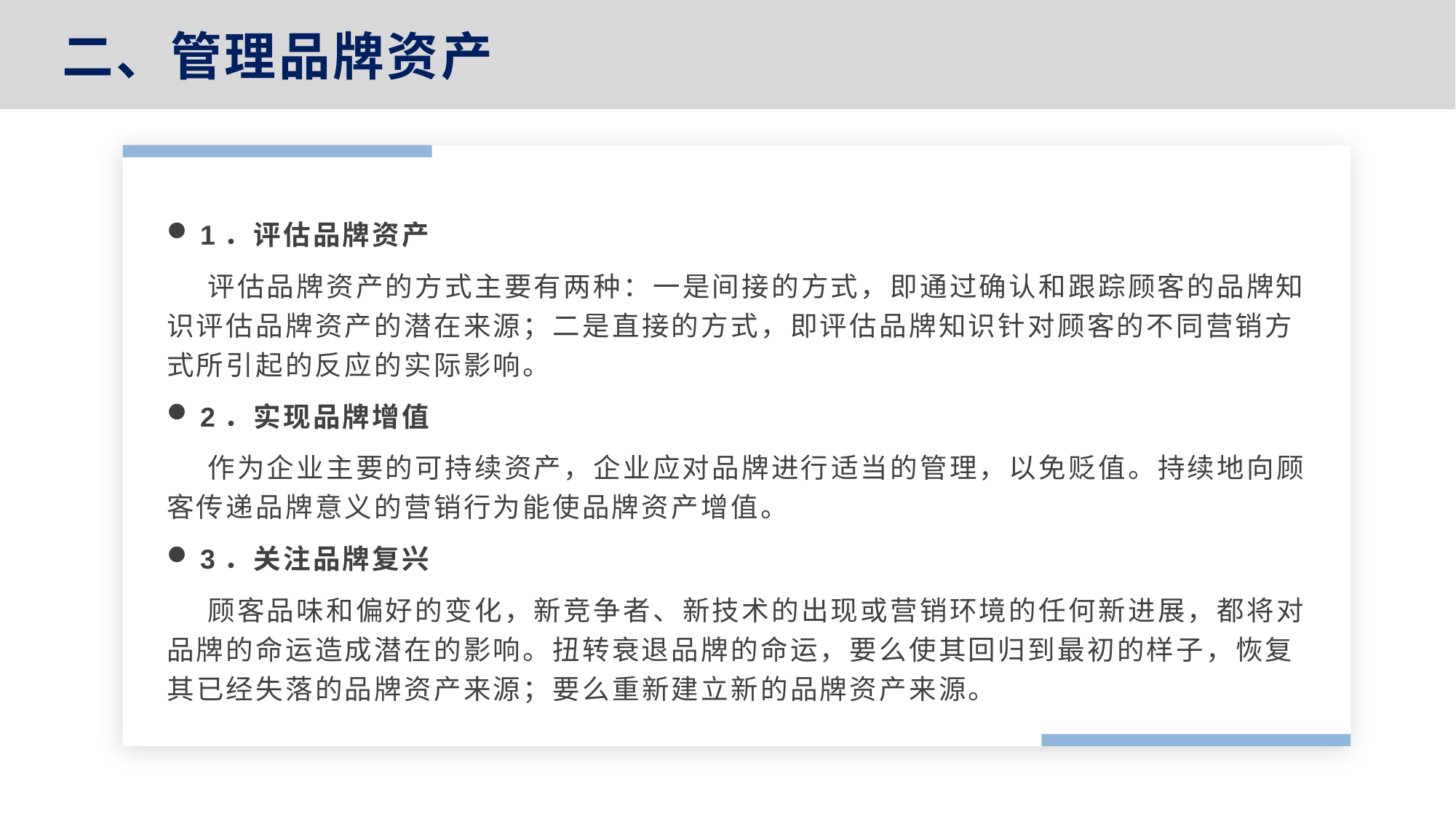

二、管理品牌资产

1．评估品牌资产
    评估品牌资产的方式主要有两种：一是间接的方式，即通过确认和跟踪顾客的品牌知识评估品牌资产的潜在来源；二是直接的方式，即评估品牌知识针对顾客的不同营销方式所引起的反应的实际影响。
2．实现品牌增值
    作为企业主要的可持续资产，企业应对品牌进行适当的管理，以免贬值。持续地向顾客传递品牌意义的营销行为能使品牌资产增值。
3．关注品牌复兴
    顾客品味和偏好的变化，新竞争者、新技术的出现或营销环境的任何新进展，都将对品牌的命运造成潜在的影响。扭转衰退品牌的命运，要么使其回归到最初的样子，恢复其已经失落的品牌资产来源；要么重新建立新的品牌资产来源。